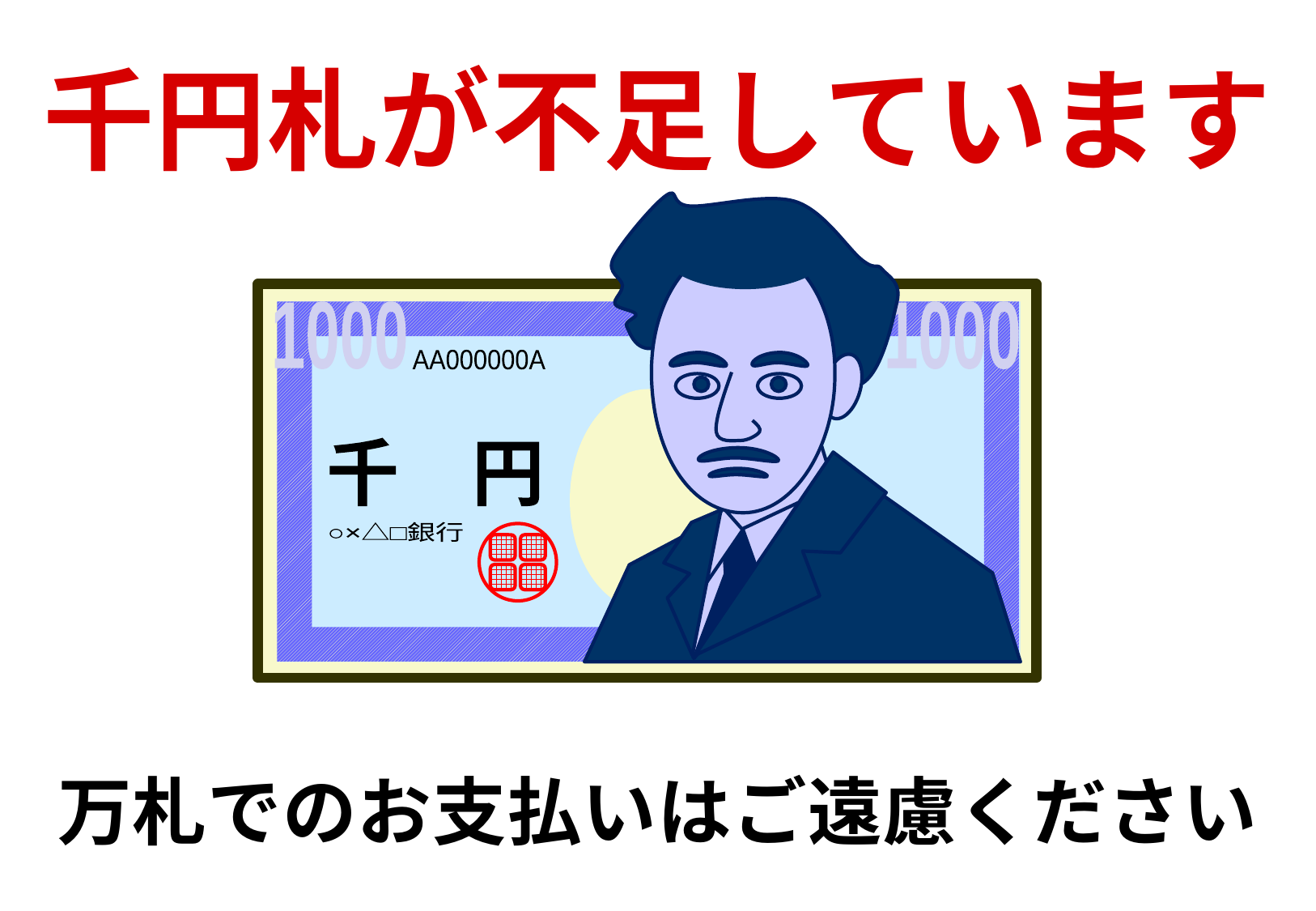

千円札が不足しています

1000
1000
AA000000A

千　円
○×△□銀行

万札でのお支払いはご遠慮ください